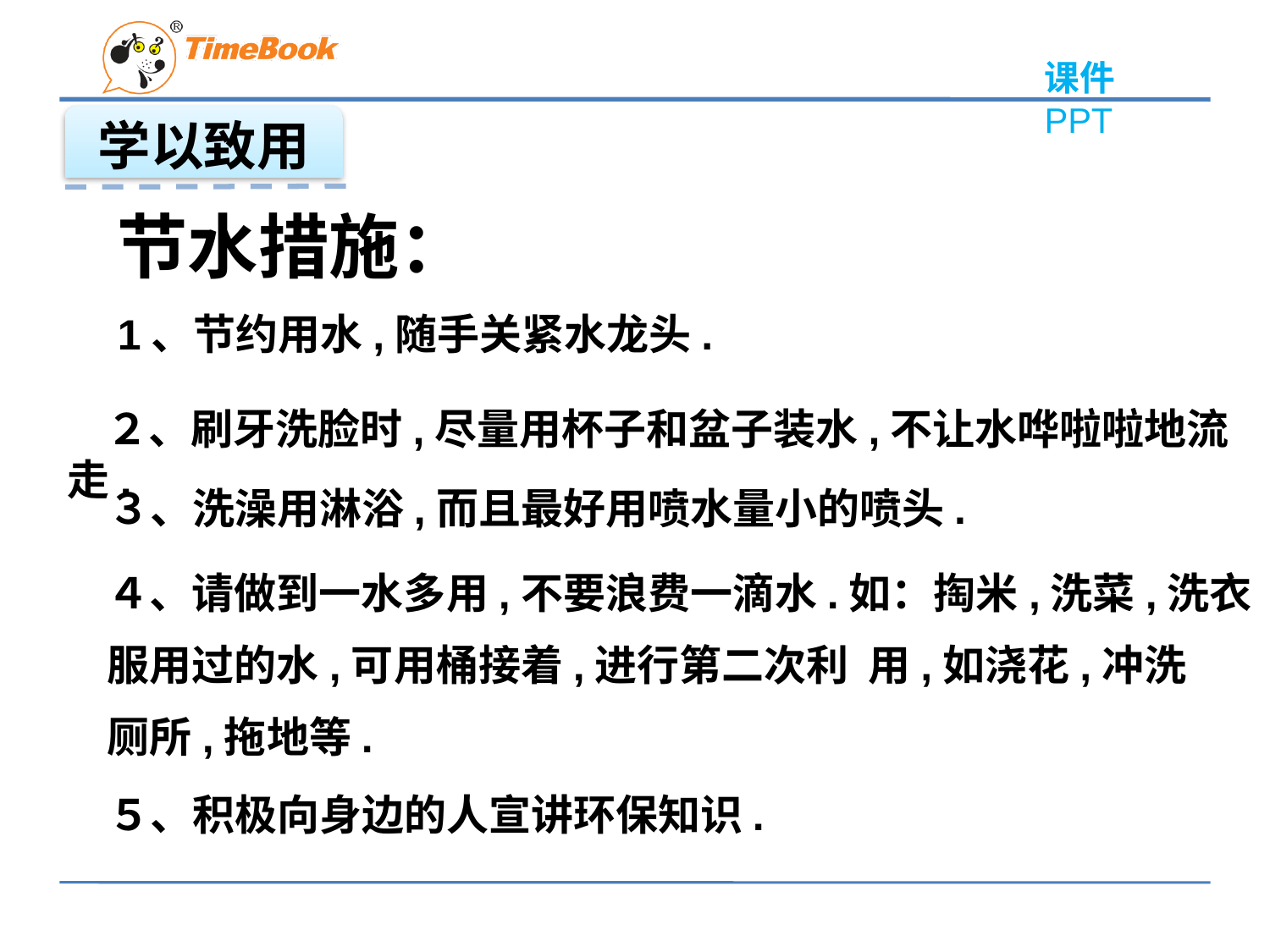

学以致用
节水措施：
1、节约用水,随手关紧水龙头.
   ２、刷牙洗脸时,尽量用杯子和盆子装水,不让水哗啦啦地流走.
３、洗澡用淋浴,而且最好用喷水量小的喷头.
４、请做到一水多用,不要浪费一滴水.如：掏米,洗菜,洗衣
服用过的水,可用桶接着,进行第二次利  用,如浇花,冲洗
厕所,拖地等.
５、积极向身边的人宣讲环保知识.